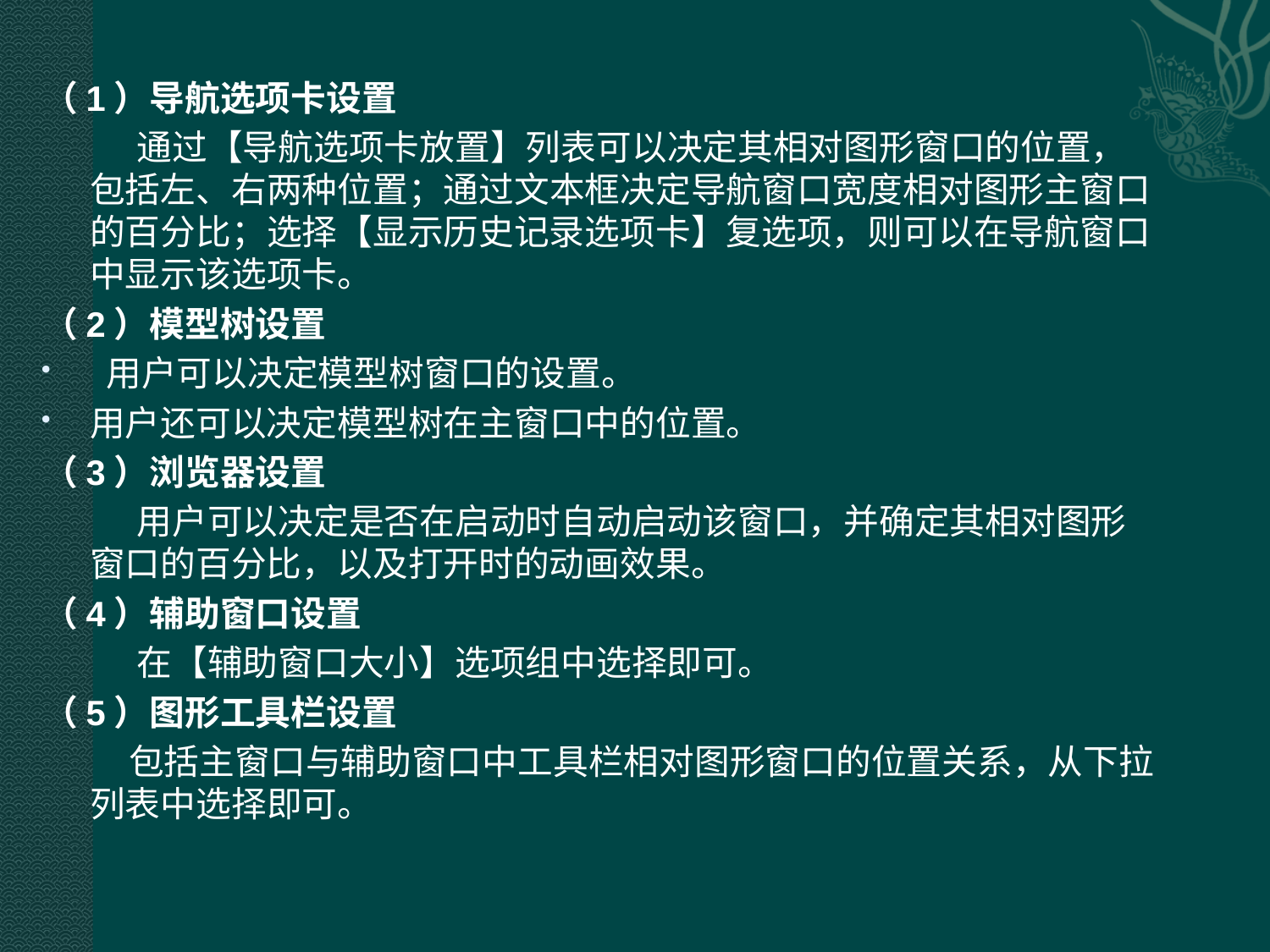

（1）导航选项卡设置
           通过【导航选项卡放置】列表可以决定其相对图形窗口的位置，包括左、右两种位置；通过文本框决定导航窗口宽度相对图形主窗口的百分比；选择【显示历史记录选项卡】复选项，则可以在导航窗口中显示该选项卡。
（2）模型树设置
 用户可以决定模型树窗口的设置。
用户还可以决定模型树在主窗口中的位置。
（3）浏览器设置
           用户可以决定是否在启动时自动启动该窗口，并确定其相对图形窗口的百分比，以及打开时的动画效果。
（4）辅助窗口设置
           在【辅助窗口大小】选项组中选择即可。
（5）图形工具栏设置
          包括主窗口与辅助窗口中工具栏相对图形窗口的位置关系，从下拉列表中选择即可。